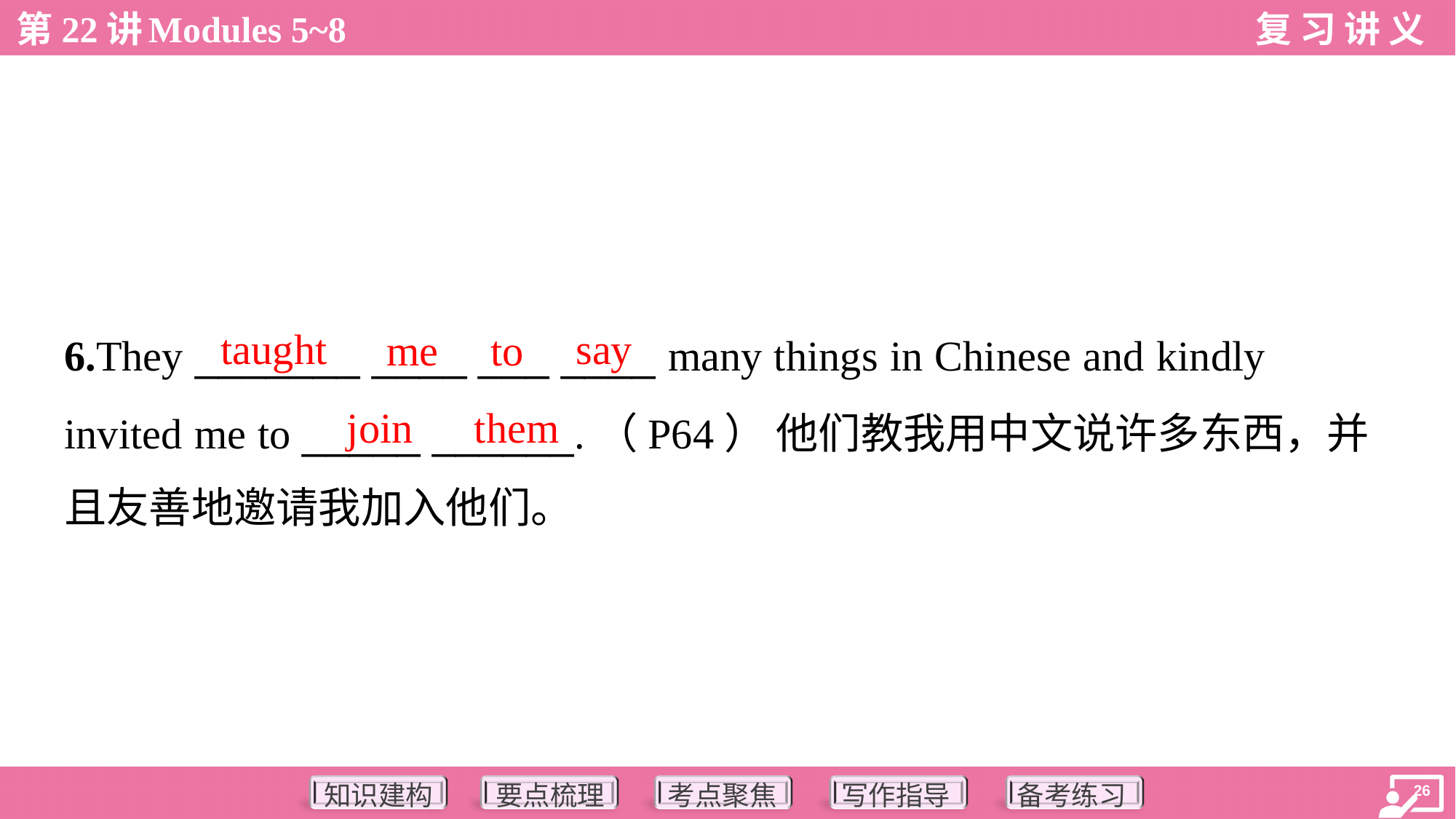

taught
say
me
to
6.They _______ ____ ___ ____ many things in Chinese and kindly
invited me to _____ ______.（P64） 他们教我用中文说许多东西，并
且友善地邀请我加入他们。
join
them